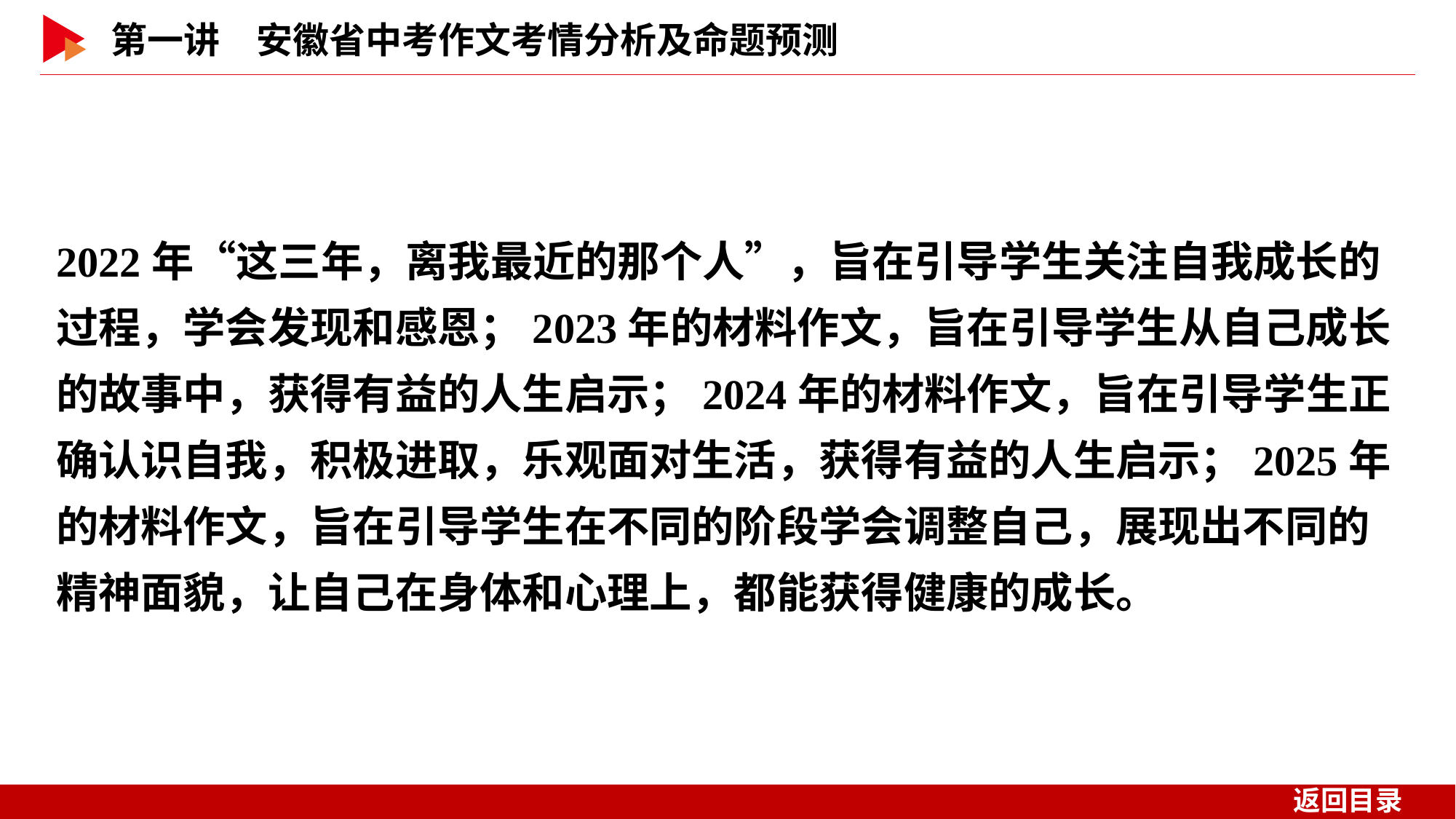

2022年“这三年，离我最近的那个人”，旨在引导学生关注自我成长的过程，学会发现和感恩；2023年的材料作文，旨在引导学生从自己成长的故事中，获得有益的人生启示；2024年的材料作文，旨在引导学生正确认识自我，积极进取，乐观面对生活，获得有益的人生启示；2025年的材料作文，旨在引导学生在不同的阶段学会调整自己，展现出不同的精神面貌，让自己在身体和心理上，都能获得健康的成长。